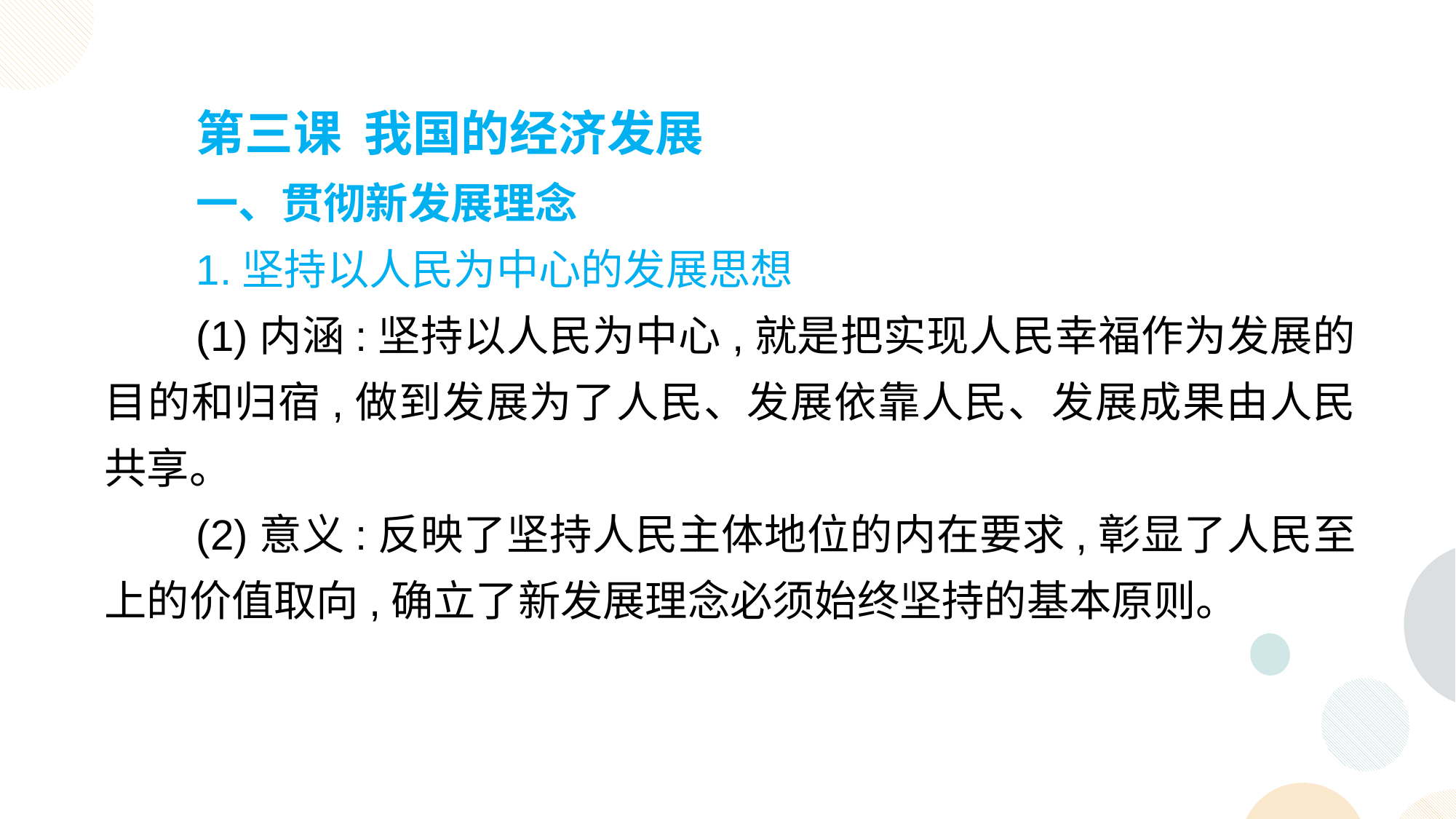

第三课  我国的经济发展
一、贯彻新发展理念
1.坚持以人民为中心的发展思想
(1)内涵:坚持以人民为中心,就是把实现人民幸福作为发展的目的和归宿,做到发展为了人民、发展依靠人民、发展成果由人民共享。
(2)意义:反映了坚持人民主体地位的内在要求,彰显了人民至上的价值取向,确立了新发展理念必须始终坚持的基本原则。